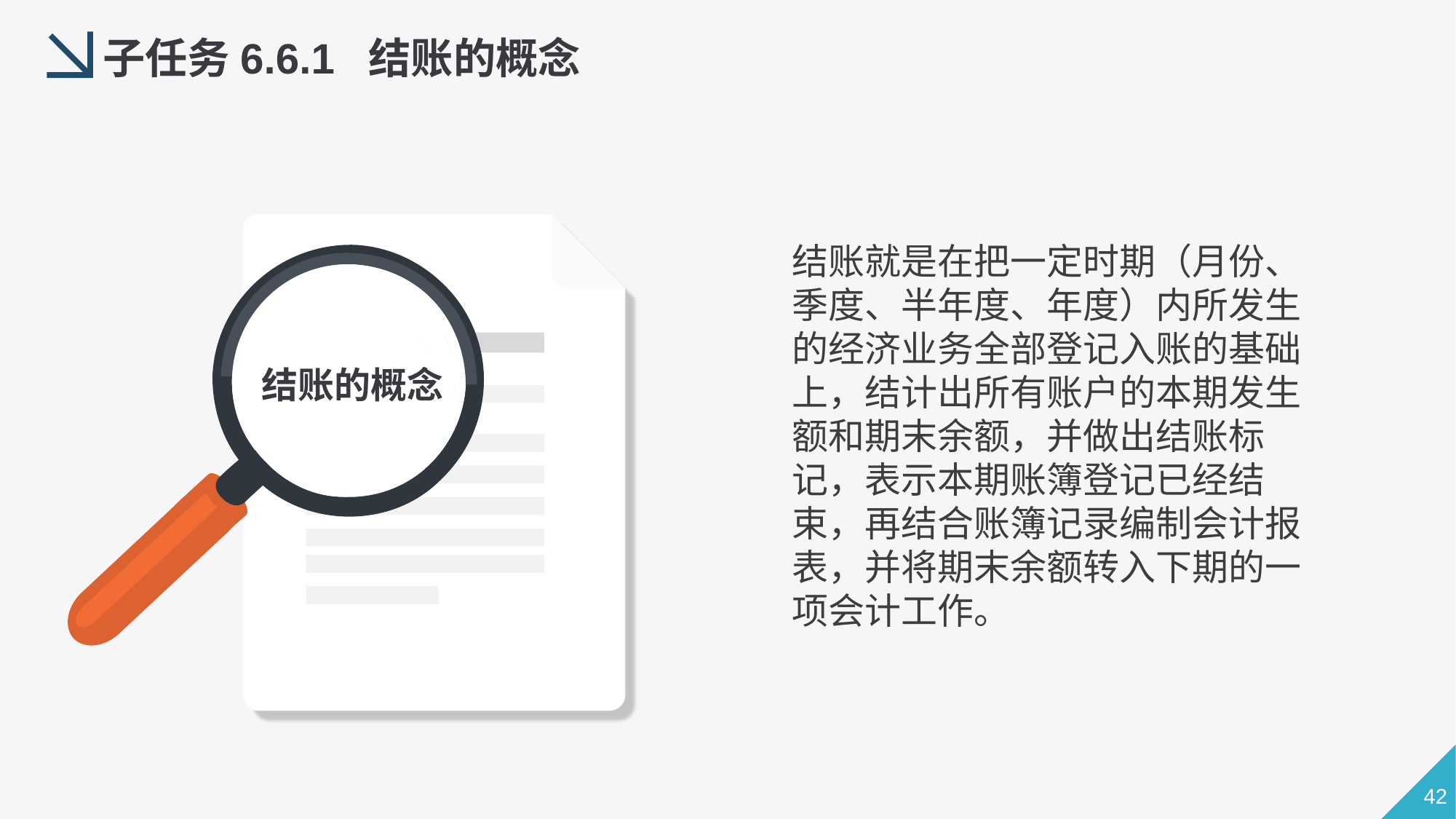

子任务6.6.1  结账的概念

结账就是在把一定时期（月份、季度、半年度、年度）内所发生的经济业务全部登记入账的基础上，结计出所有账户的本期发生额和期末余额，并做出结账标记，表示本期账簿登记已经结束，再结合账簿记录编制会计报表，并将期末余额转入下期的一项会计工作。

结账的概念